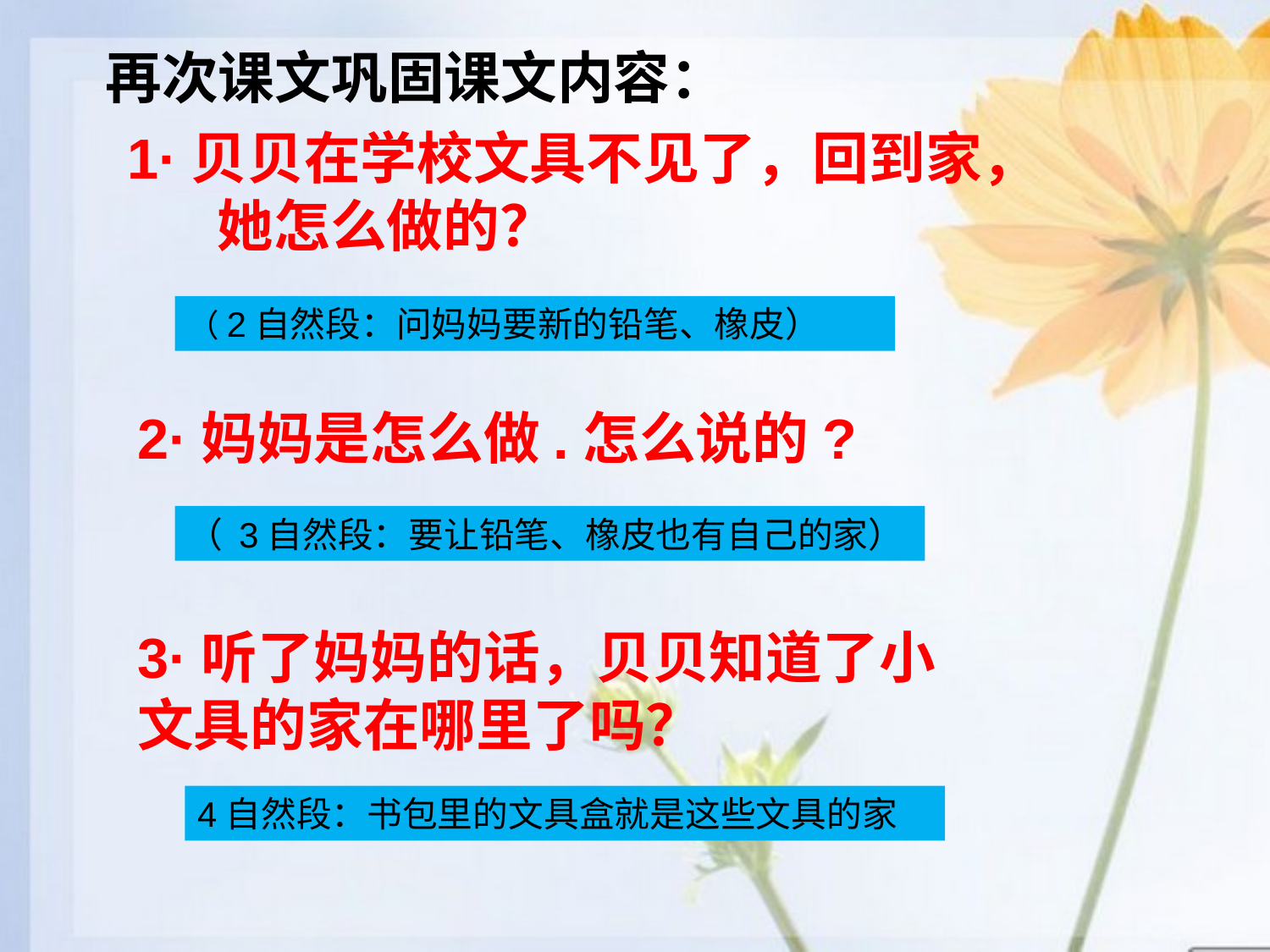

再次课文巩固课文内容：
1·贝贝在学校文具不见了，回到家，        她怎么做的？
（2自然段：问妈妈要新的铅笔、橡皮）
2·妈妈是怎么做.怎么说的?
（ 3自然段：要让铅笔、橡皮也有自己的家）
3·听了妈妈的话，贝贝知道了小文具的家在哪里了吗？
4自然段：书包里的文具盒就是这些文具的家